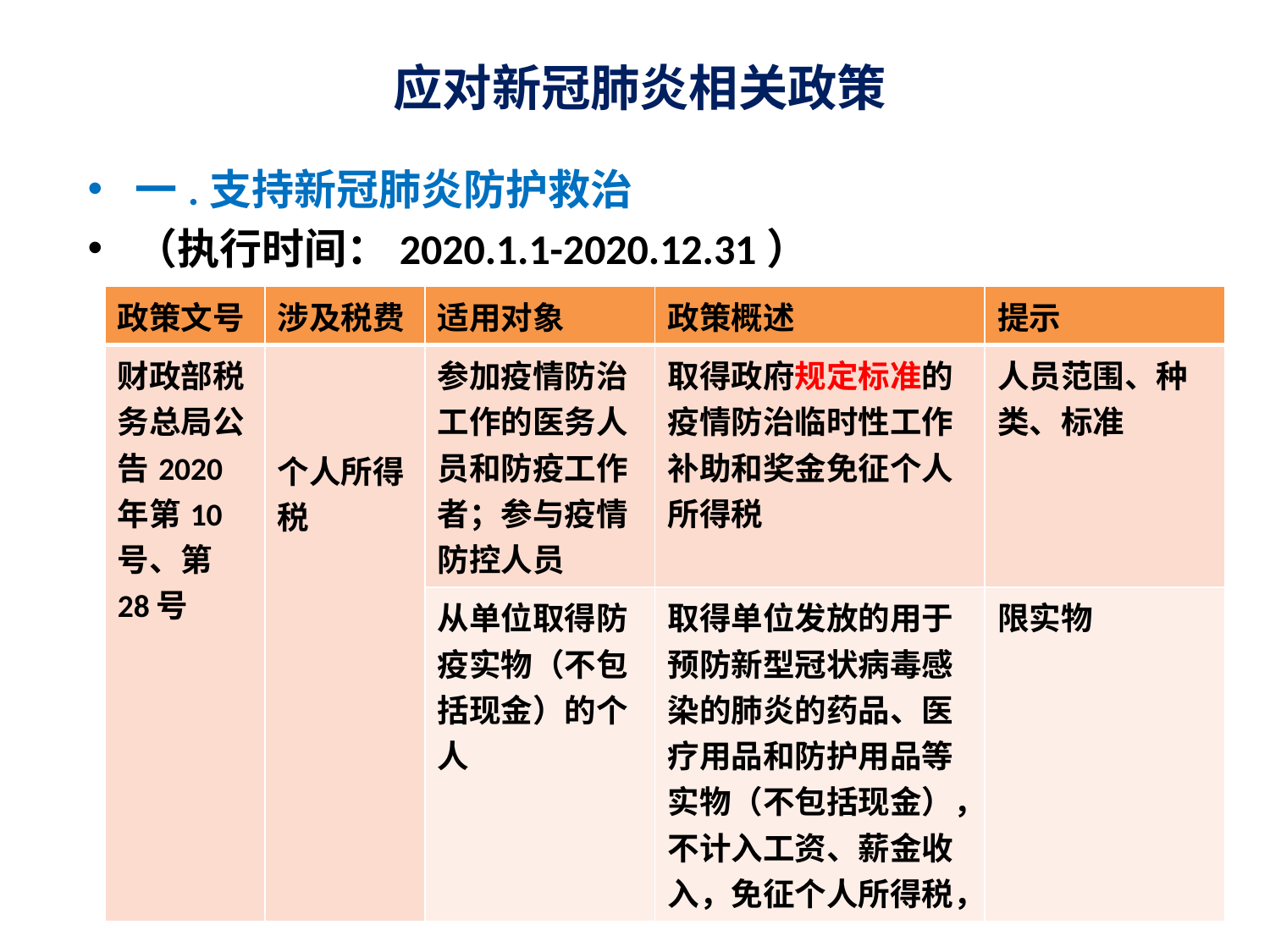

# 应对新冠肺炎相关政策
一.支持新冠肺炎防护救治
（执行时间：2020.1.1-2020.12.31）

| 政策文号 | 涉及税费 | 适用对象 | 政策概述 | 提示 |
| --- | --- | --- | --- | --- |
| 财政部税务总局公告2020年第10号、第28号 | 个人所得税 | 参加疫情防治工作的医务人员和防疫工作者；参与疫情防控人员 | 取得政府规定标准的疫情防治临时性工作补助和奖金免征个人所得税 | 人员范围、种类、标准 |
|  |  | 从单位取得防疫实物（不包括现金）的个人 | 取得单位发放的用于预防新型冠状病毒感染的肺炎的药品、医疗用品和防护用品等实物（不包括现金），不计入工资、薪金收入，免征个人所得税， | 限实物 |